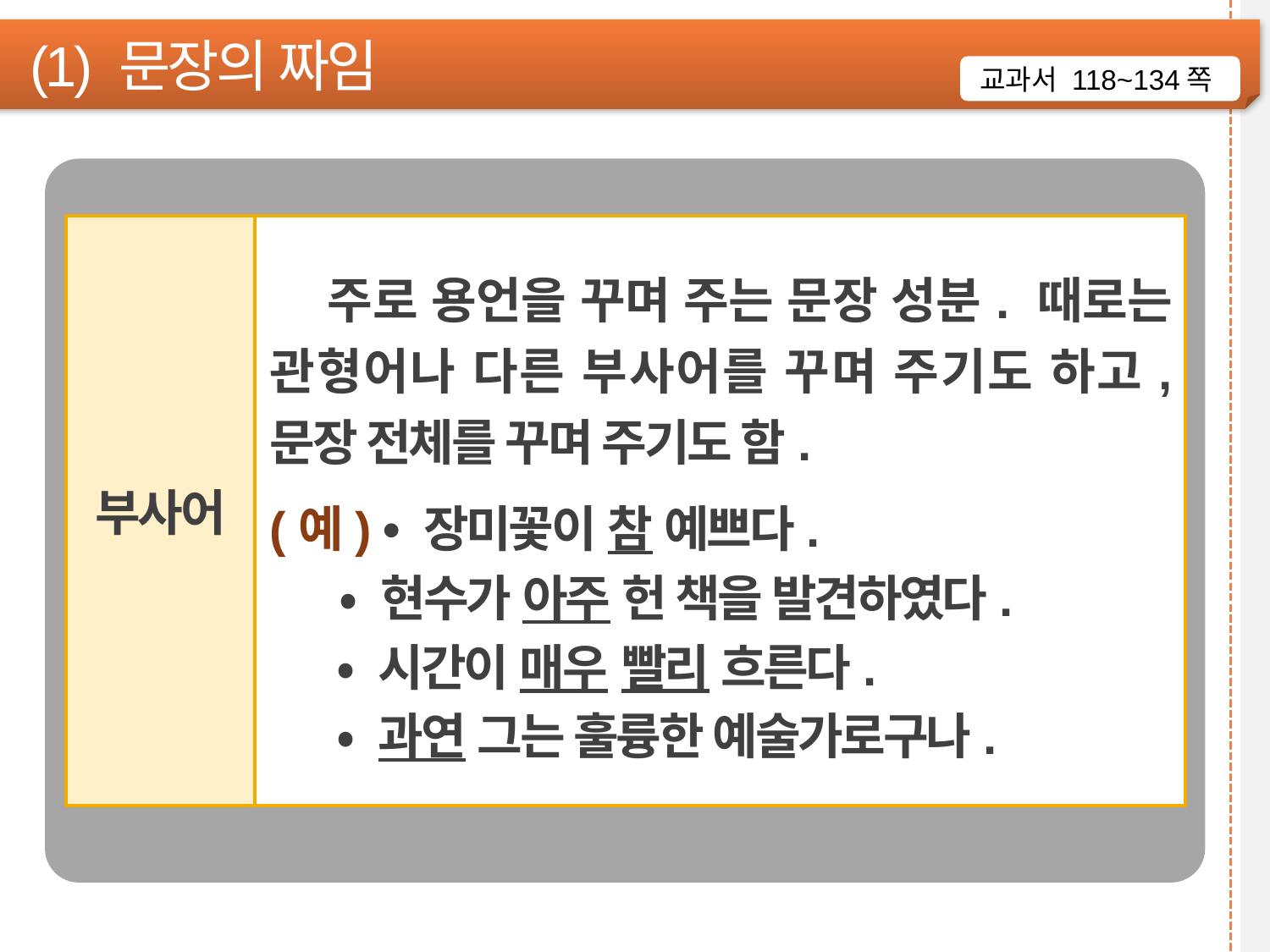

(1) 문장의 짜임
교과서 118~134쪽

부사어
   주로 용언을 꾸며 주는 문장 성분. 때로는 관형어나 다른 부사어를 꾸며 주기도 하고, 문장 전체를 꾸며 주기도 함.

(예) • 장미꽃이 참 예쁘다.
      • 현수가 아주 헌 책을 발견하였다.
      • 시간이 매우 빨리 흐른다.
      • 과연 그는 훌륭한 예술가로구나.